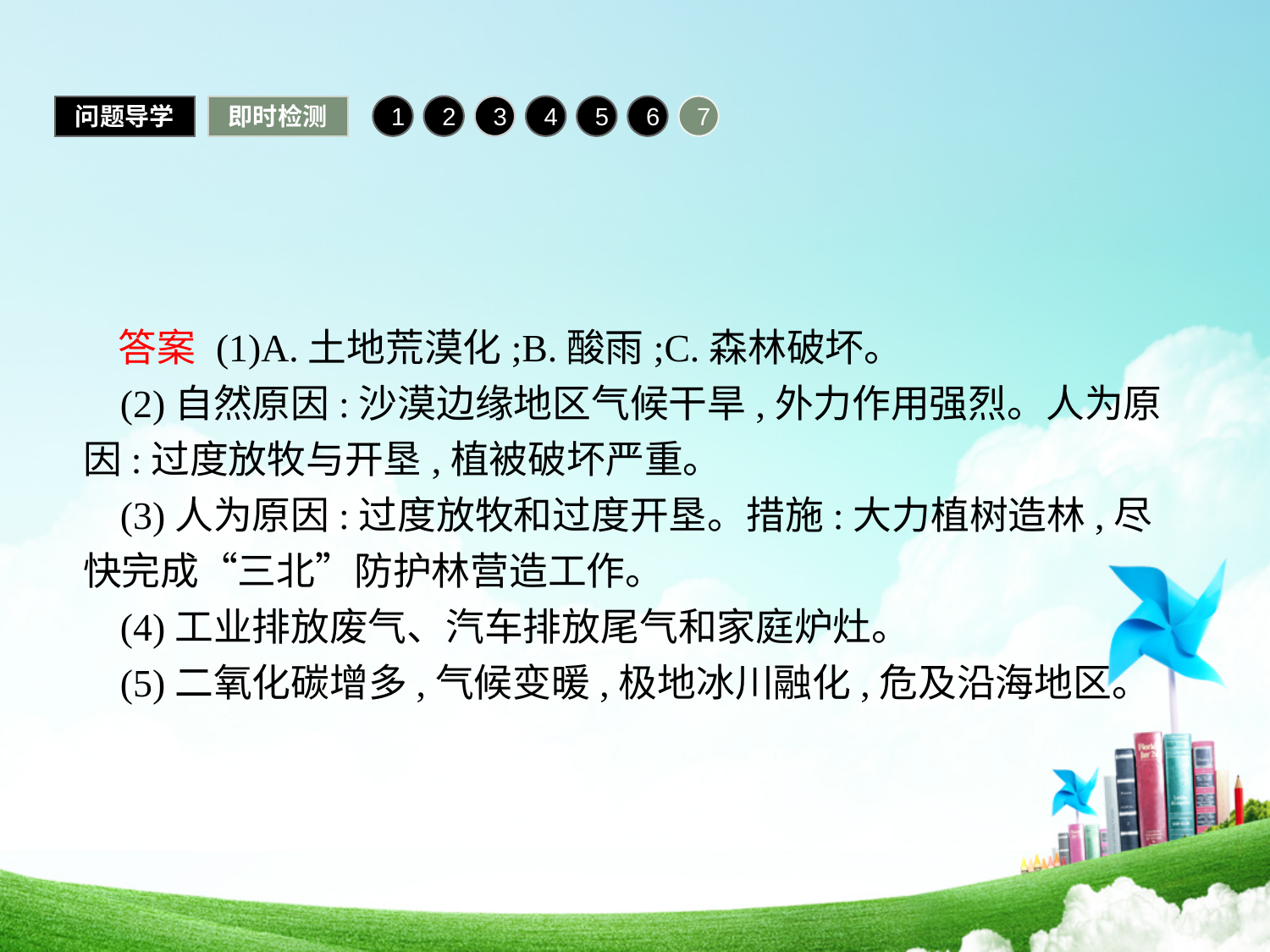

问题导学
即时检测
1
2
3
4
5
6
7
   答案 (1)A.土地荒漠化;B.酸雨;C.森林破坏。
(2)自然原因:沙漠边缘地区气候干旱,外力作用强烈。人为原因:过度放牧与开垦,植被破坏严重。
(3)人为原因:过度放牧和过度开垦。措施:大力植树造林,尽快完成“三北”防护林营造工作。
(4)工业排放废气、汽车排放尾气和家庭炉灶。
(5)二氧化碳增多,气候变暖,极地冰川融化,危及沿海地区。